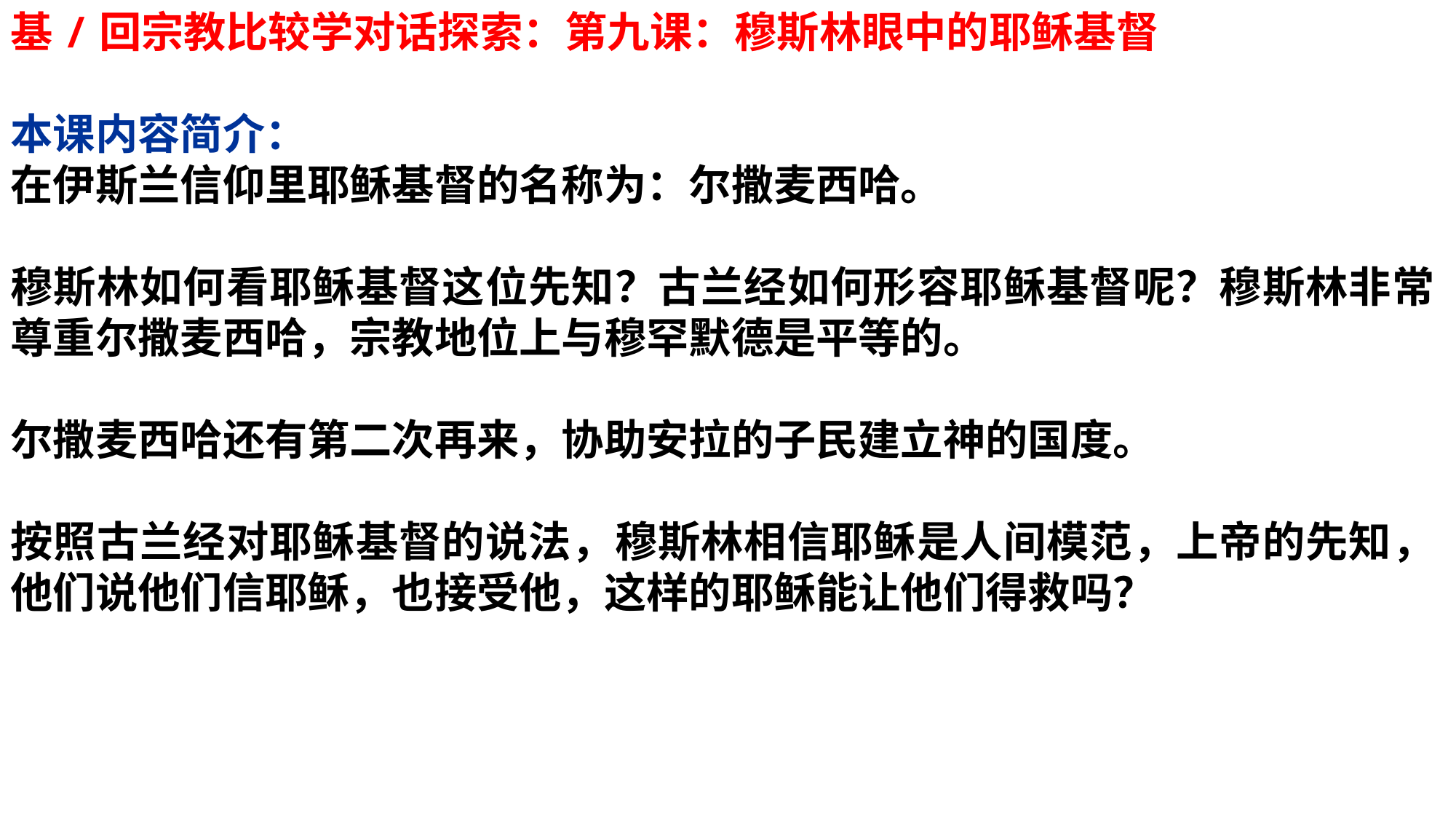

基/回宗教比较学对话探索：第九课：穆斯林眼中的耶稣基督

本课内容简介：
在伊斯兰信仰里耶稣基督的名称为：尔撒麦西哈。

穆斯林如何看耶稣基督这位先知？古兰经如何形容耶稣基督呢？穆斯林非常尊重尔撒麦西哈，宗教地位上与穆罕默德是平等的。

尔撒麦西哈还有第二次再来，协助安拉的子民建立神的国度。

按照古兰经对耶稣基督的说法，穆斯林相信耶稣是人间模范，上帝的先知，他们说他们信耶稣，也接受他，这样的耶稣能让他们得救吗？